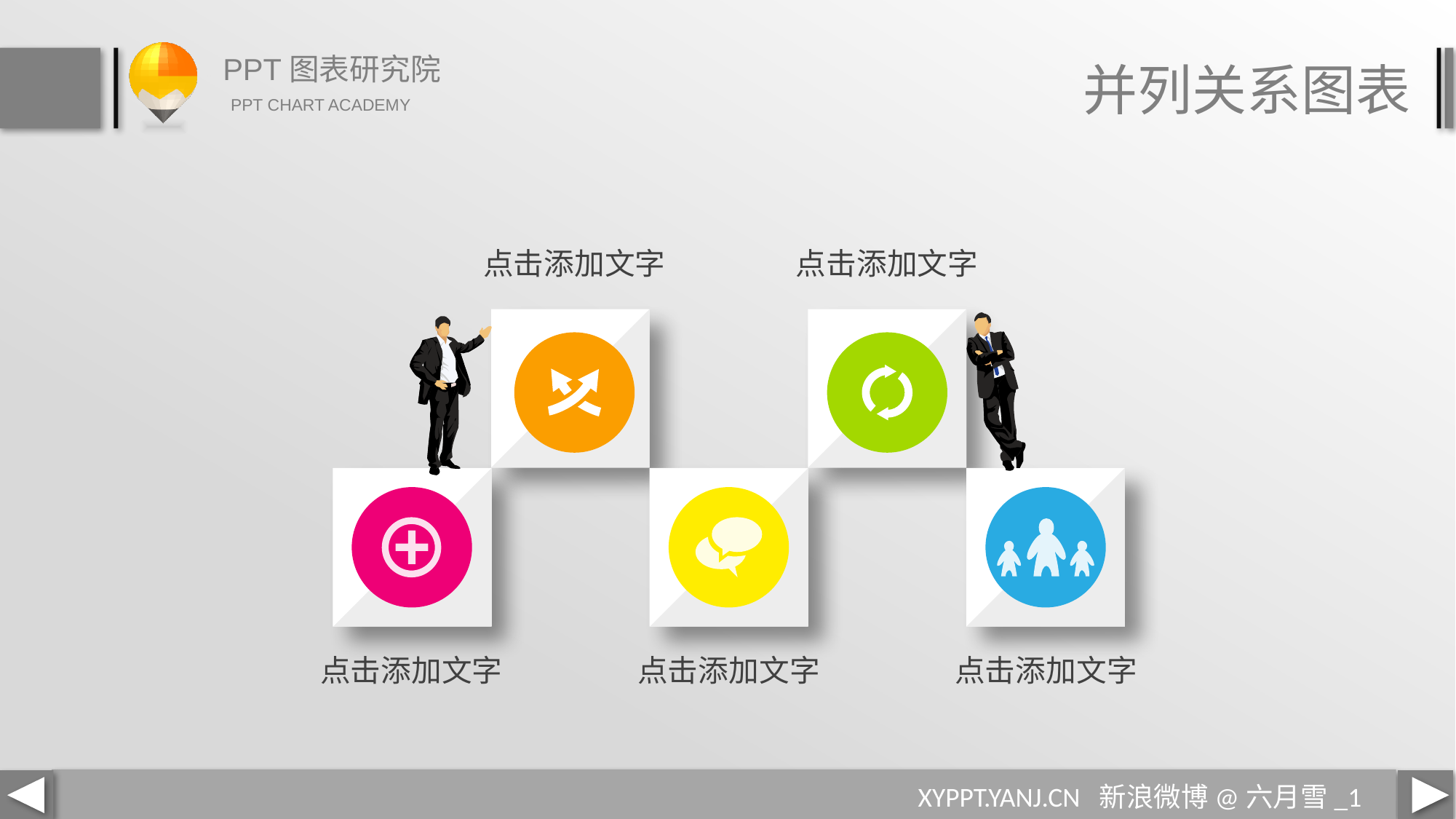

并列关系图表
点击添加文字
点击添加文字

点击添加文字
点击添加文字
点击添加文字